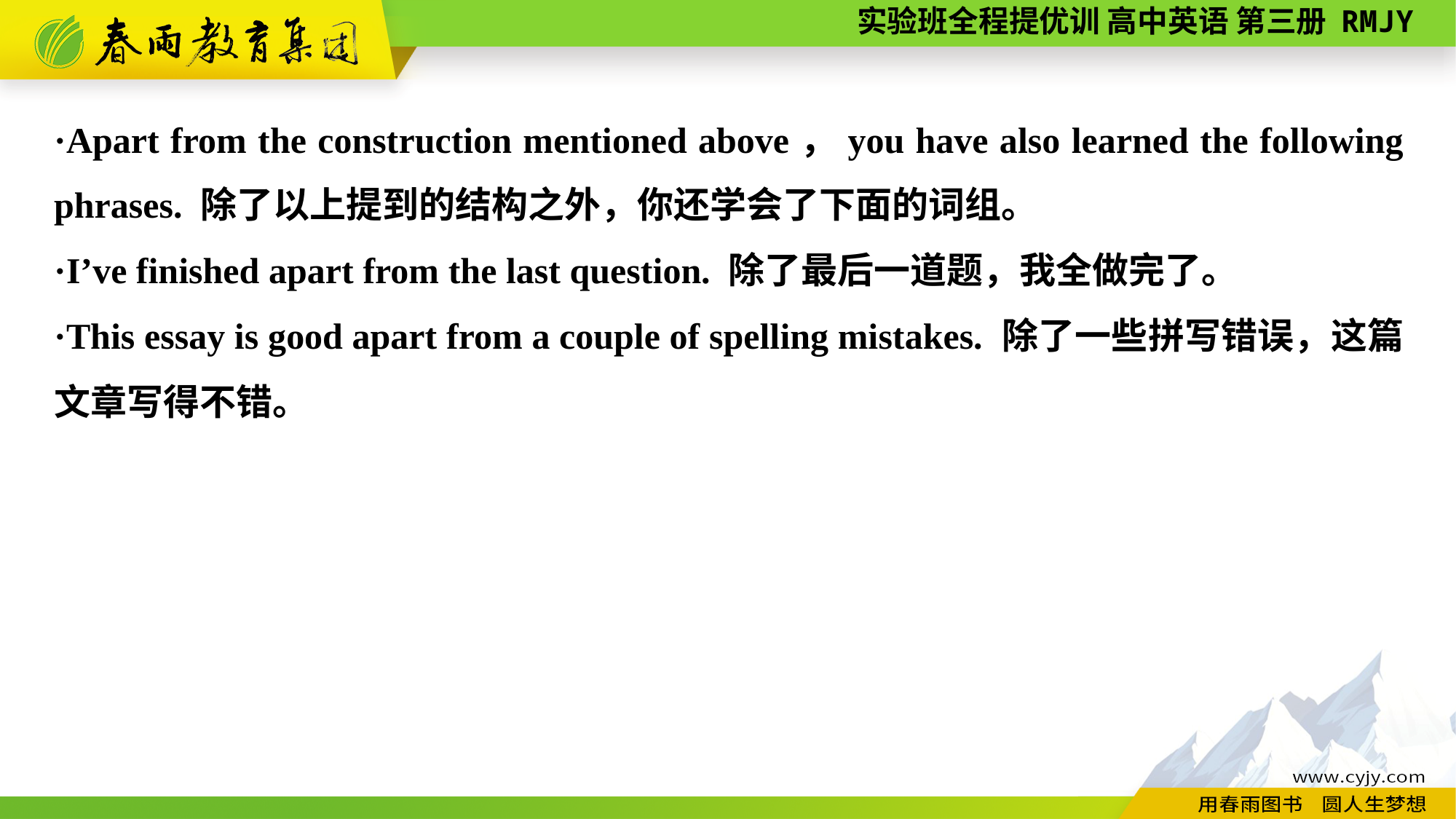

·Apart from the construction mentioned above，you have also learned the following phrases. 除了以上提到的结构之外，你还学会了下面的词组。
·I’ve finished apart from the last question. 除了最后一道题，我全做完了。
·This essay is good apart from a couple of spelling mistakes. 除了一些拼写错误，这篇文章写得不错。